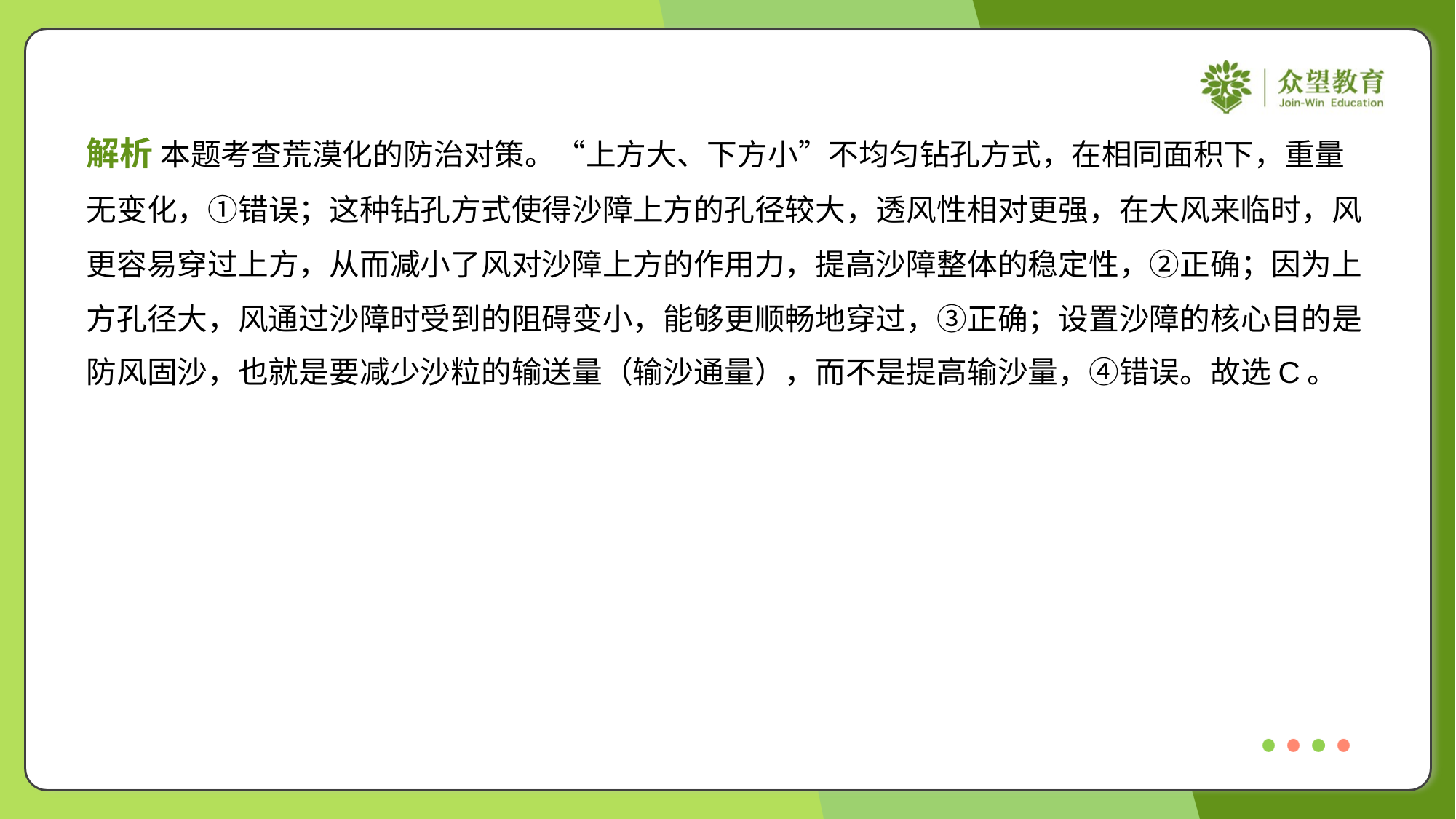

解析 本题考查荒漠化的防治对策。“上方大、下方小”不均匀钻孔方式，在相同面积下，重量
无变化，①错误；这种钻孔方式使得沙障上方的孔径较大，透风性相对更强，在大风来临时，风
更容易穿过上方，从而减小了风对沙障上方的作用力，提高沙障整体的稳定性，②正确；因为上
方孔径大，风通过沙障时受到的阻碍变小，能够更顺畅地穿过，③正确；设置沙障的核心目的是
防风固沙，也就是要减少沙粒的输送量（输沙通量），而不是提高输沙量，④错误。故选C。